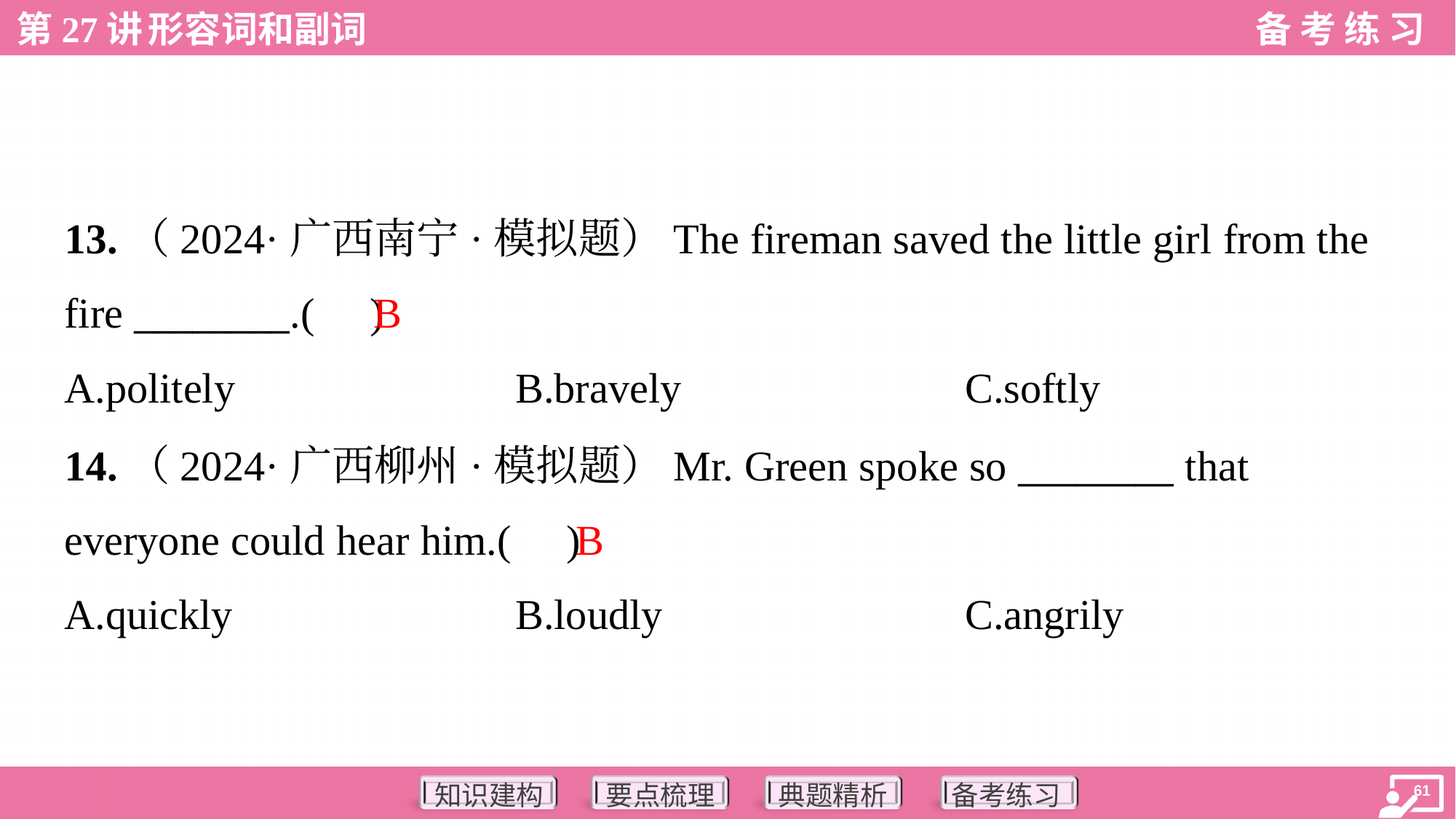

13.（2024·广西南宁·模拟题）The fireman saved the little girl from the
fire ________.(     )
B
A.politely	B.bravely	C.softly
14.（2024·广西柳州·模拟题）Mr. Green spoke so ________ that
everyone could hear him.(     )
B
A.quickly	B.loudly	C.angrily